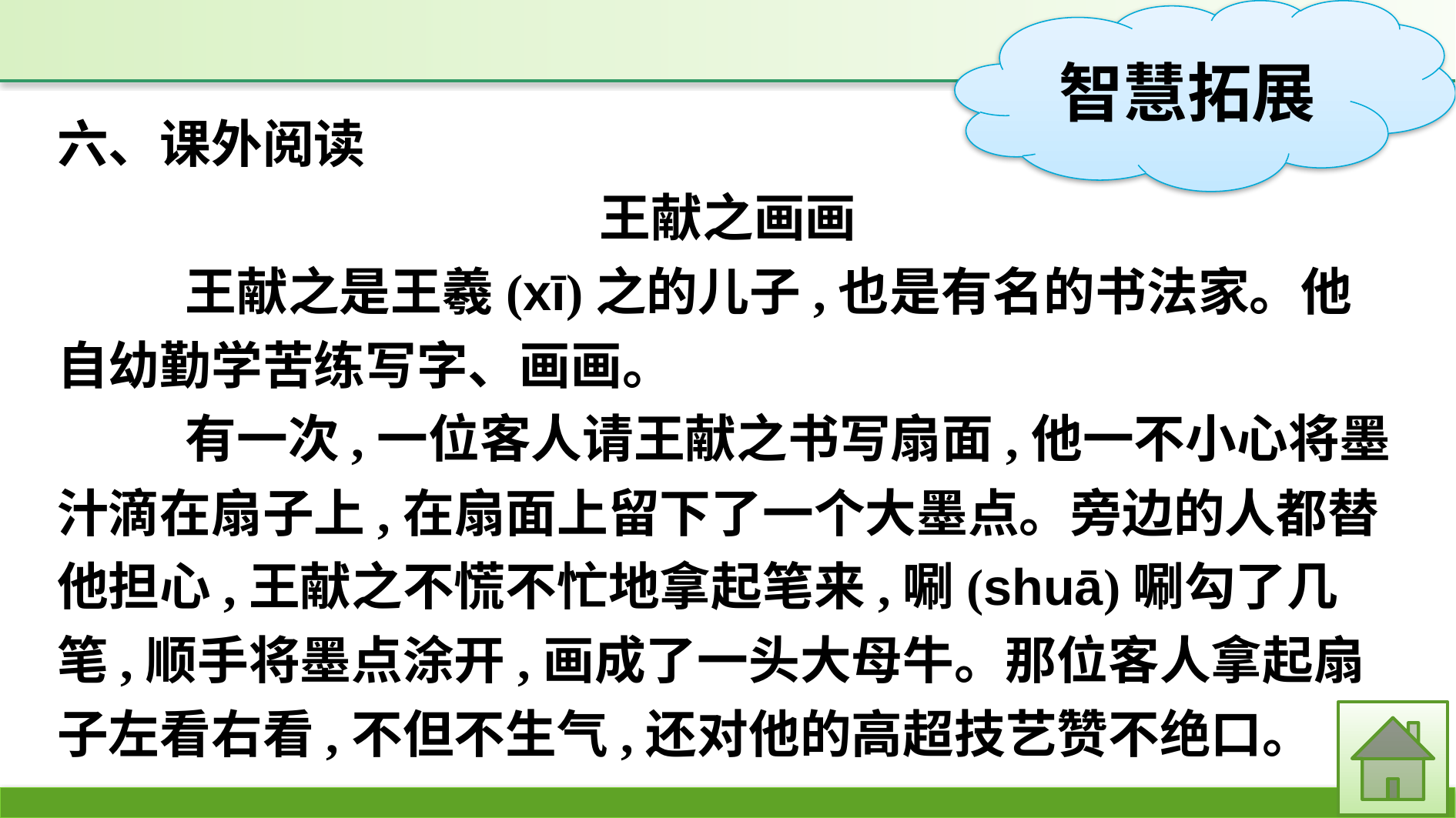

六、课外阅读
王献之画画
王献之是王羲(xī)之的儿子,也是有名的书法家。他自幼勤学苦练写字、画画。
有一次,一位客人请王献之书写扇面,他一不小心将墨汁滴在扇子上,在扇面上留下了一个大墨点。旁边的人都替他担心,王献之不慌不忙地拿起笔来,唰(shuā)唰勾了几笔,顺手将墨点涂开,画成了一头大母牛。那位客人拿起扇子左看右看,不但不生气,还对他的高超技艺赞不绝口。